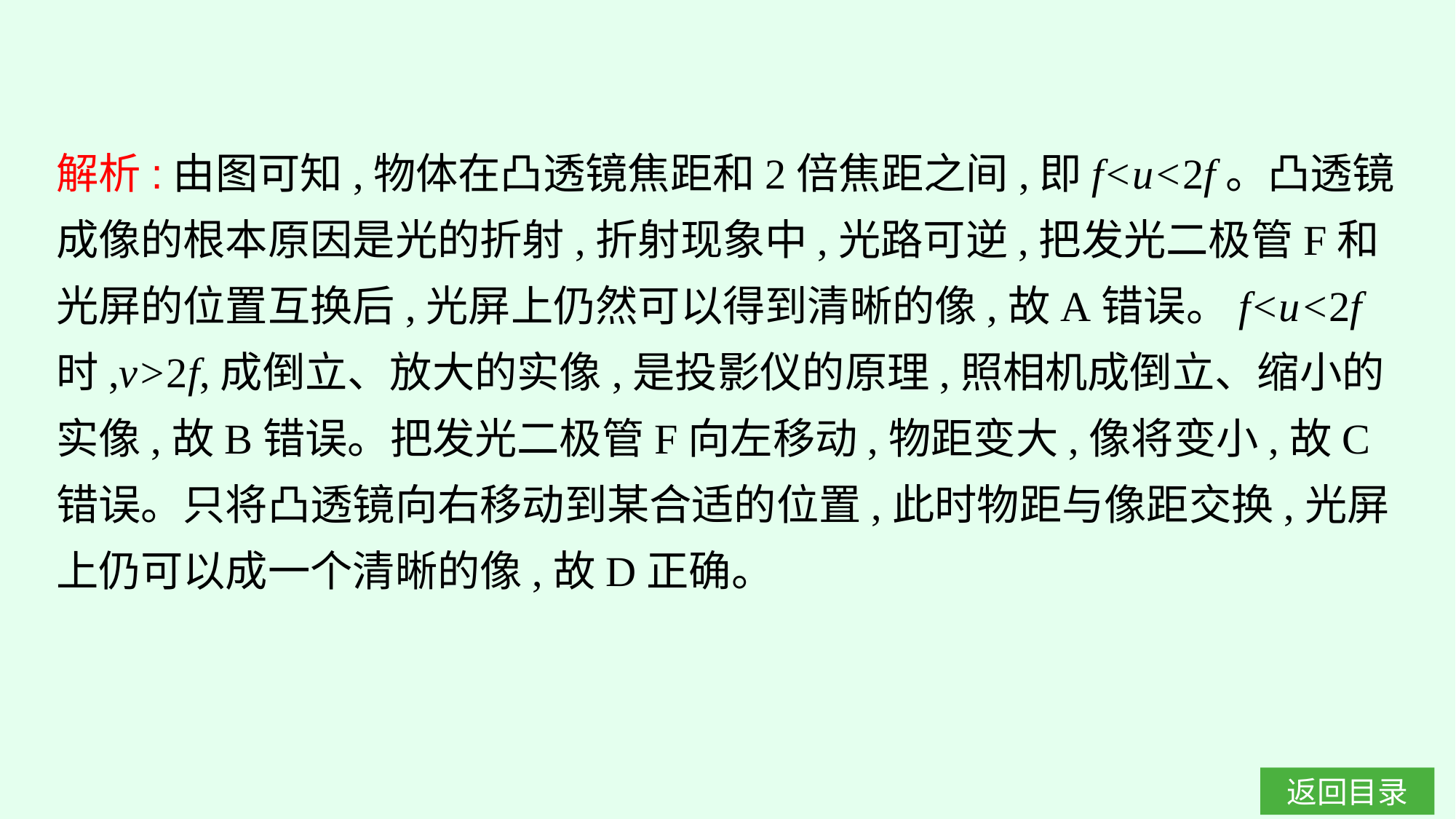

解析:由图可知,物体在凸透镜焦距和2倍焦距之间,即f<u<2f。凸透镜成像的根本原因是光的折射,折射现象中,光路可逆,把发光二极管F和光屏的位置互换后,光屏上仍然可以得到清晰的像,故A错误。f<u<2f时,v>2f,成倒立、放大的实像,是投影仪的原理,照相机成倒立、缩小的实像,故B错误。把发光二极管F向左移动,物距变大,像将变小,故C错误。只将凸透镜向右移动到某合适的位置,此时物距与像距交换,光屏上仍可以成一个清晰的像,故D正确。